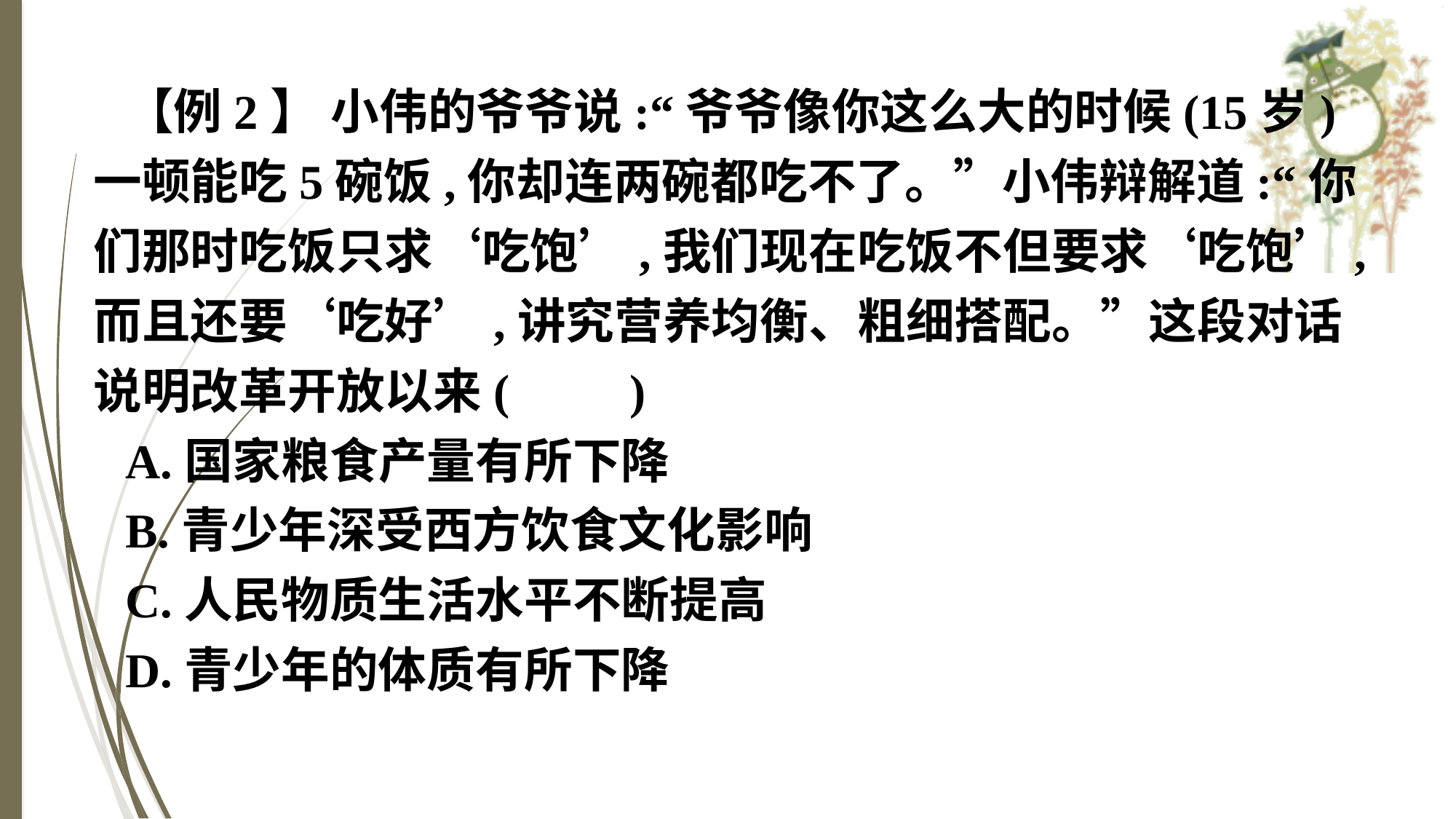

【例2】 小伟的爷爷说:“爷爷像你这么大的时候(15岁)一顿能吃5碗饭,你却连两碗都吃不了。”小伟辩解道:“你们那时吃饭只求‘吃饱’,我们现在吃饭不但要求‘吃饱’,而且还要‘吃好’,讲究营养均衡、粗细搭配。”这段对话说明改革开放以来(　　)
A.国家粮食产量有所下降
B.青少年深受西方饮食文化影响
C.人民物质生活水平不断提高
D.青少年的体质有所下降